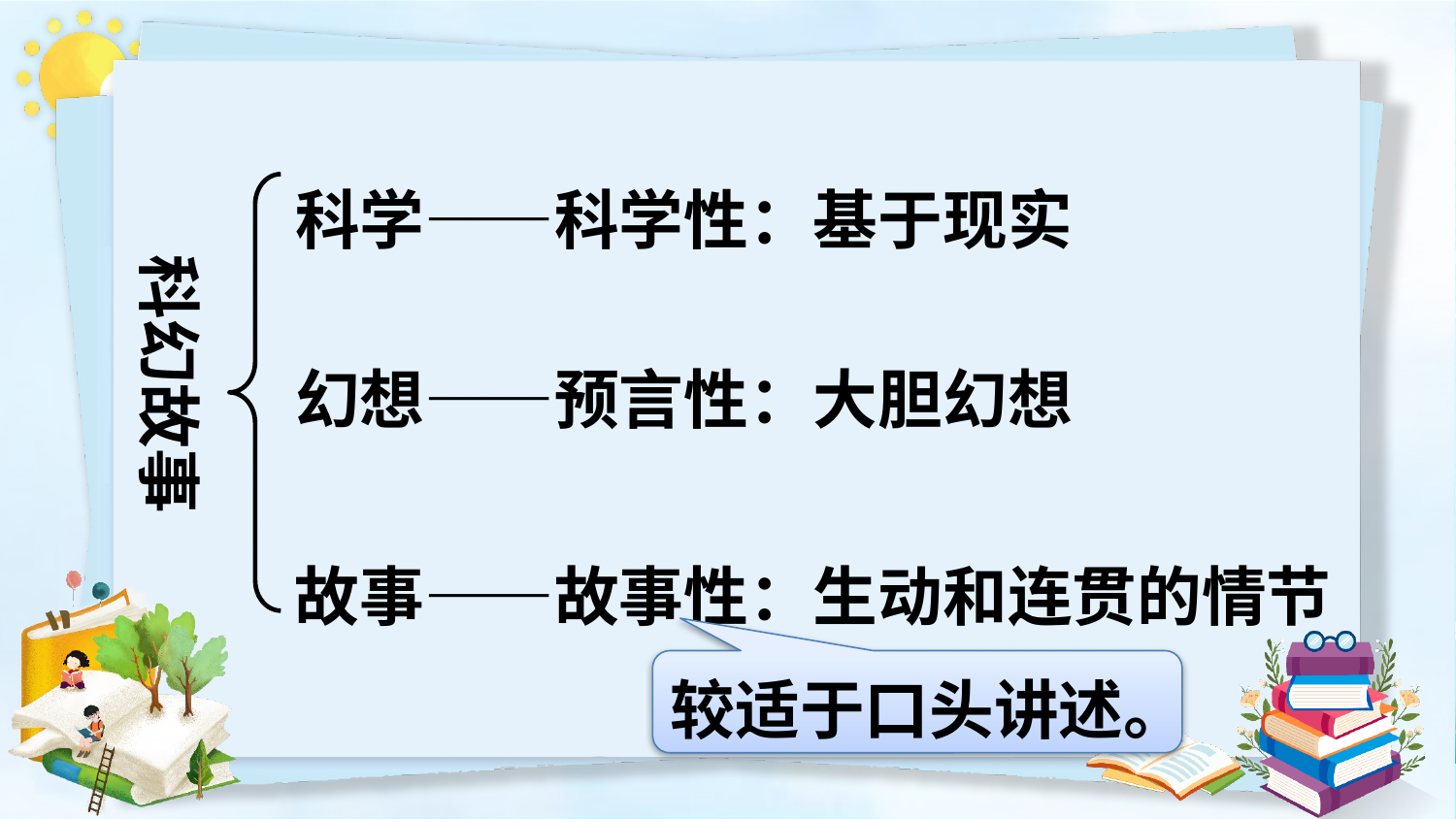

科学——科学性：基于现实

科幻故事
幻想——预言性：大胆幻想
故事——故事性：生动和连贯的情节
较适于口头讲述。